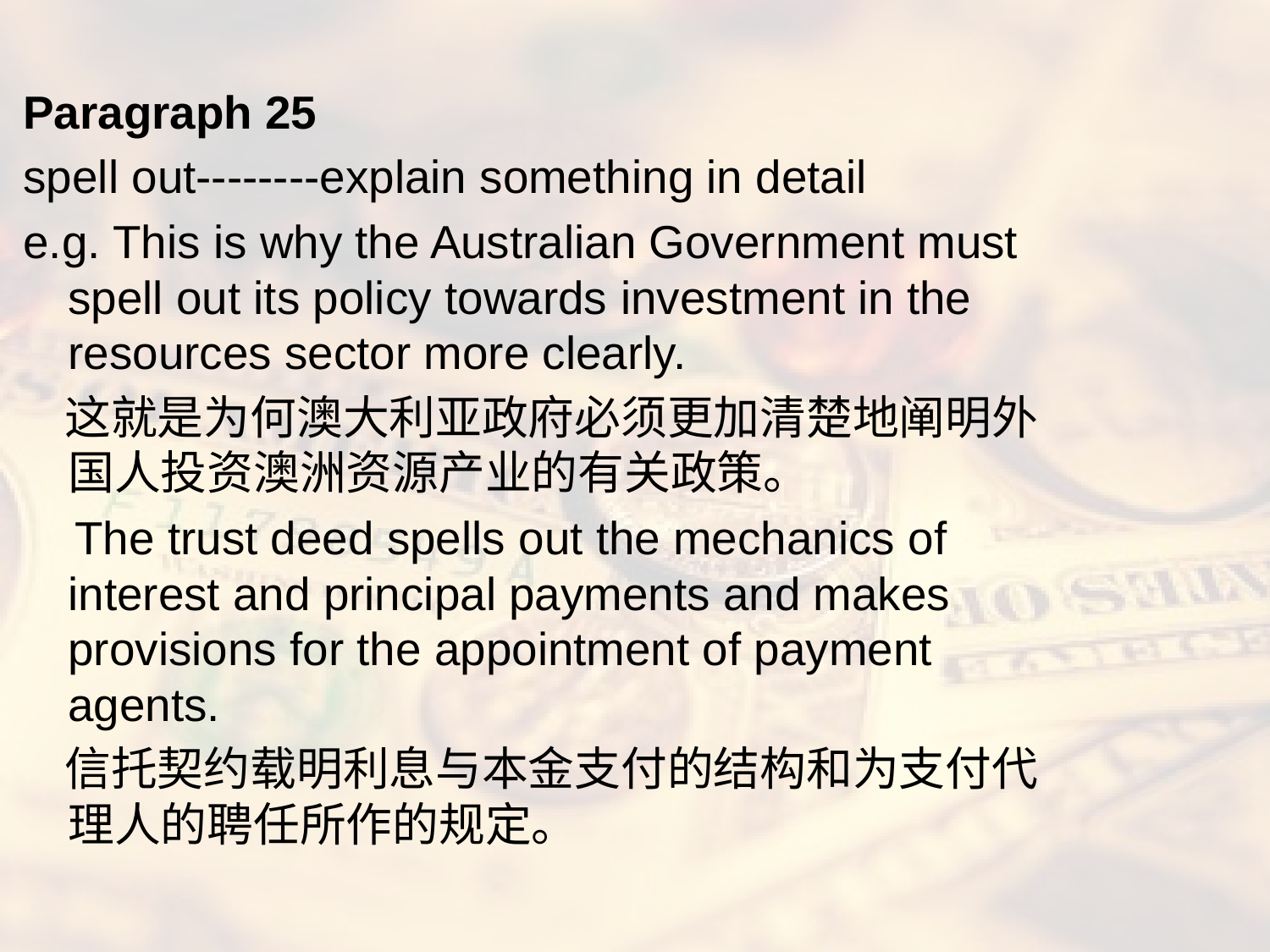

Paragraph 25
spell out--------explain something in detail
e.g. This is why the Australian Government must spell out its policy towards investment in the resources sector more clearly.
   这就是为何澳大利亚政府必须更加清楚地阐明外国人投资澳洲资源产业的有关政策。
    The trust deed spells out the mechanics of interest and principal payments and makes provisions for the appointment of payment agents.
   信托契约载明利息与本金支付的结构和为支付代理人的聘任所作的规定。
#